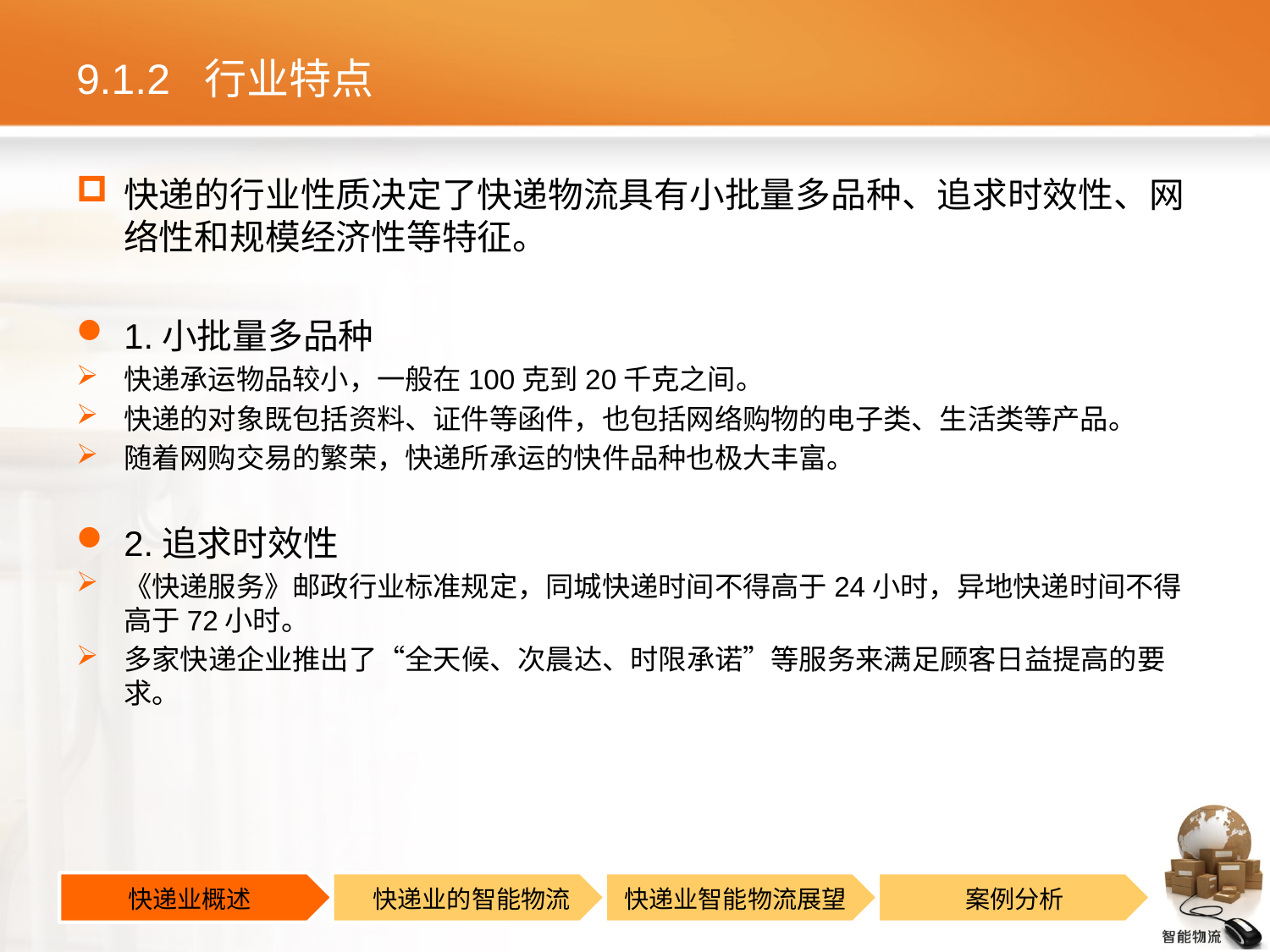

# 9.1.2  行业特点
快递的行业性质决定了快递物流具有小批量多品种、追求时效性、网络性和规模经济性等特征。

1.小批量多品种
快递承运物品较小，一般在100克到20千克之间。
快递的对象既包括资料、证件等函件，也包括网络购物的电子类、生活类等产品。
随着网购交易的繁荣，快递所承运的快件品种也极大丰富。

2.追求时效性
《快递服务》邮政行业标准规定，同城快递时间不得高于24小时，异地快递时间不得高于72小时。
多家快递企业推出了“全天候、次晨达、时限承诺”等服务来满足顾客日益提高的要求。